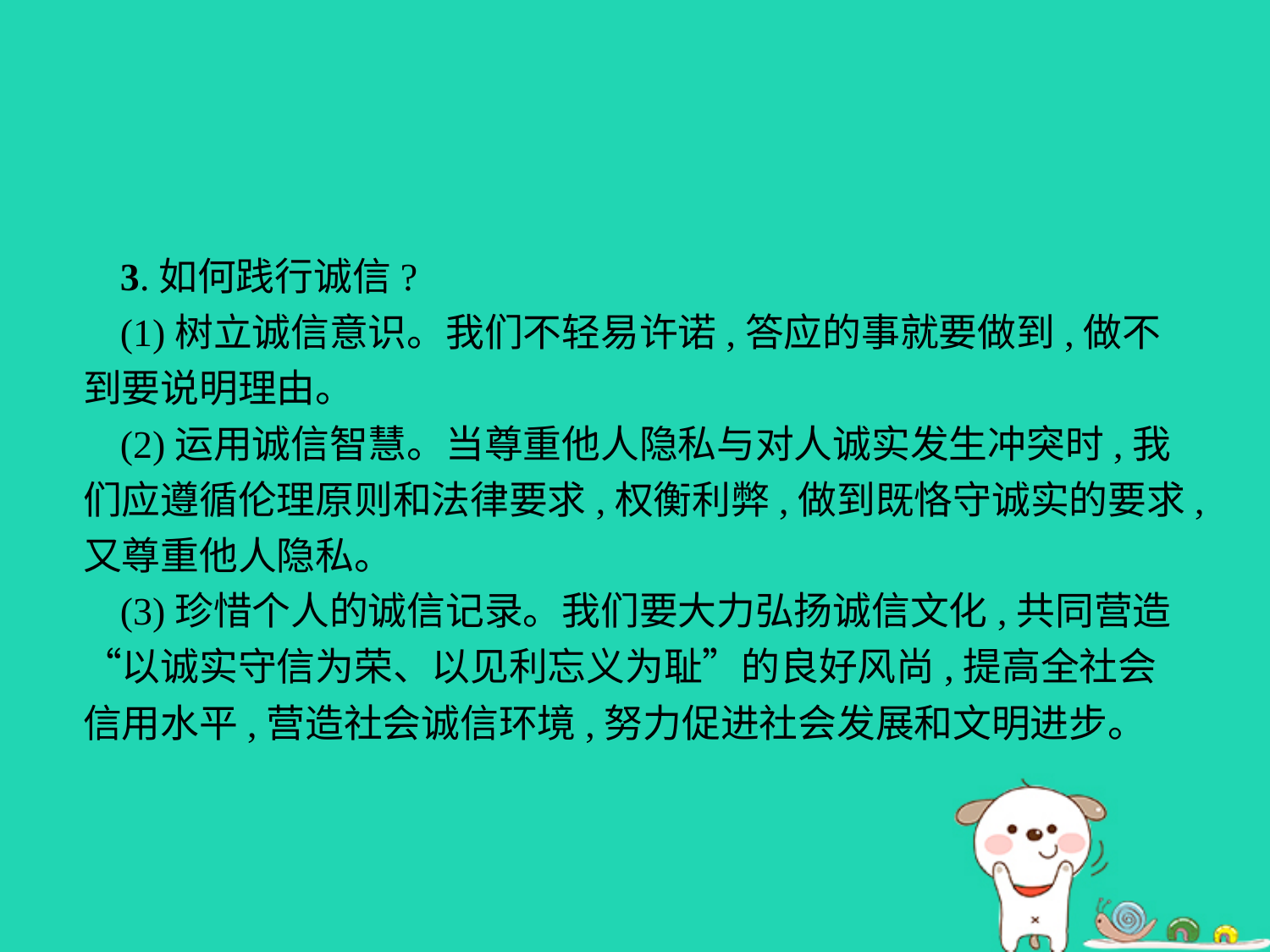

3.如何践行诚信?
(1)树立诚信意识。我们不轻易许诺,答应的事就要做到,做不到要说明理由。
(2)运用诚信智慧。当尊重他人隐私与对人诚实发生冲突时,我们应遵循伦理原则和法律要求,权衡利弊,做到既恪守诚实的要求,又尊重他人隐私。
(3)珍惜个人的诚信记录。我们要大力弘扬诚信文化,共同营造“以诚实守信为荣、以见利忘义为耻”的良好风尚,提高全社会信用水平,营造社会诚信环境,努力促进社会发展和文明进步。